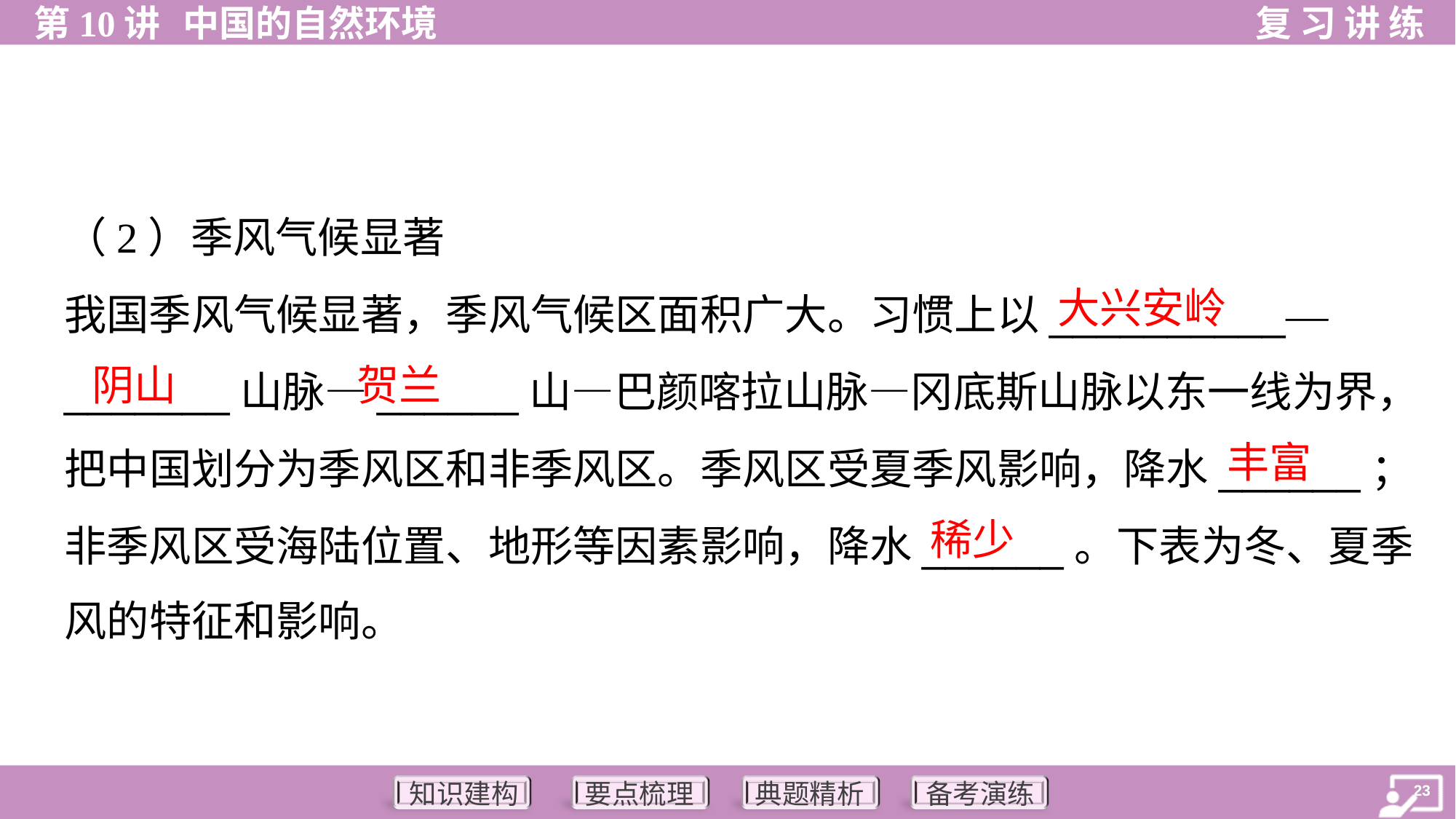

（2）季风气候显著
我国季风气候显著，季风气候区面积广大。习惯上以__________—
_______山脉—______山—巴颜喀拉山脉—冈底斯山脉以东一线为界，
把中国划分为季风区和非季风区。季风区受夏季风影响，降水______；
非季风区受海陆位置、地形等因素影响，降水______。下表为冬、夏季
风的特征和影响。
大兴安岭
阴山
贺兰
丰富
稀少